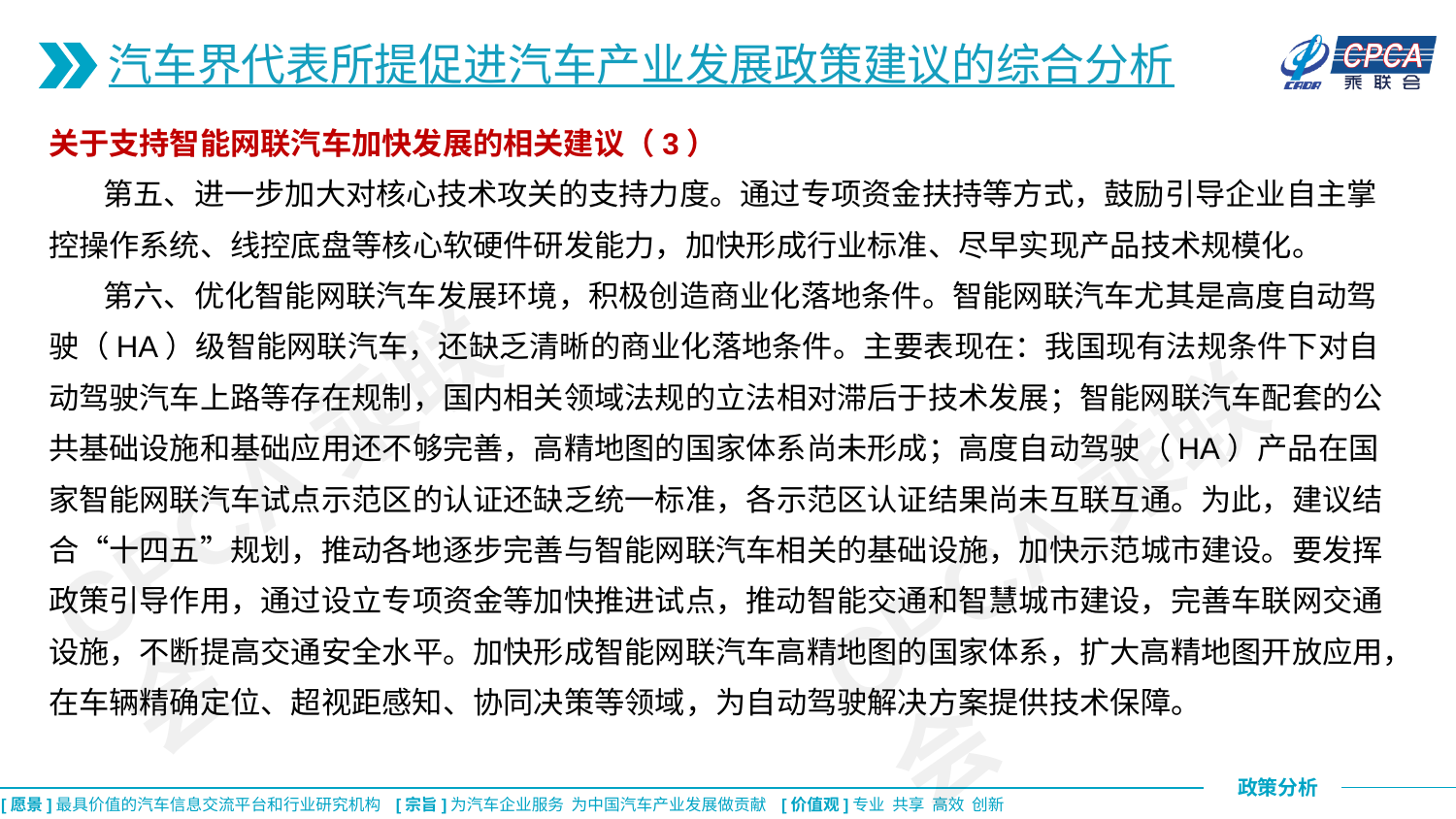

汽车界代表所提促进汽车产业发展政策建议的综合分析
关于支持智能网联汽车加快发展的相关建议（3）
       第五、进一步加大对核心技术攻关的支持力度。通过专项资金扶持等方式，鼓励引导企业自主掌控操作系统、线控底盘等核心软硬件研发能力，加快形成行业标准、尽早实现产品技术规模化。
       第六、优化智能网联汽车发展环境，积极创造商业化落地条件。智能网联汽车尤其是高度自动驾驶（HA）级智能网联汽车，还缺乏清晰的商业化落地条件。主要表现在：我国现有法规条件下对自动驾驶汽车上路等存在规制，国内相关领域法规的立法相对滞后于技术发展；智能网联汽车配套的公共基础设施和基础应用还不够完善，高精地图的国家体系尚未形成；高度自动驾驶（HA）产品在国家智能网联汽车试点示范区的认证还缺乏统一标准，各示范区认证结果尚未互联互通。为此，建议结合“十四五”规划，推动各地逐步完善与智能网联汽车相关的基础设施，加快示范城市建设。要发挥政策引导作用，通过设立专项资金等加快推进试点，推动智能交通和智慧城市建设，完善车联网交通设施，不断提高交通安全水平。加快形成智能网联汽车高精地图的国家体系，扩大高精地图开放应用，在车辆精确定位、超视距感知、协同决策等领域，为自动驾驶解决方案提供技术保障。
CPCA乘联会
CPCA乘联会